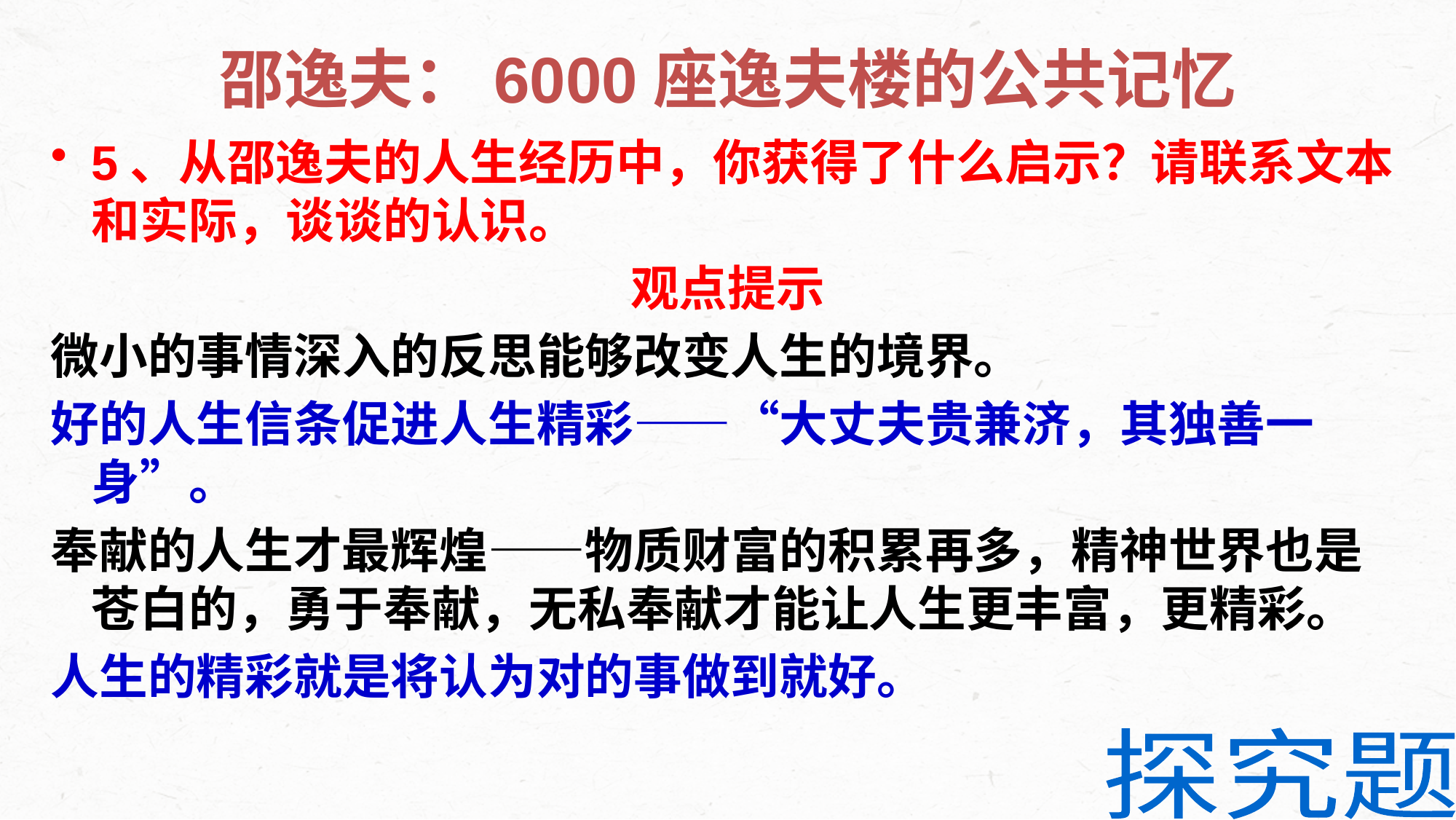

# 邵逸夫：6000座逸夫楼的公共记忆
5、从邵逸夫的人生经历中，你获得了什么启示？请联系文本和实际，谈谈的认识。
观点提示
微小的事情深入的反思能够改变人生的境界。
好的人生信条促进人生精彩——“大丈夫贵兼济，其独善一身”。
奉献的人生才最辉煌——物质财富的积累再多，精神世界也是苍白的，勇于奉献，无私奉献才能让人生更丰富，更精彩。
人生的精彩就是将认为对的事做到就好。
探究题